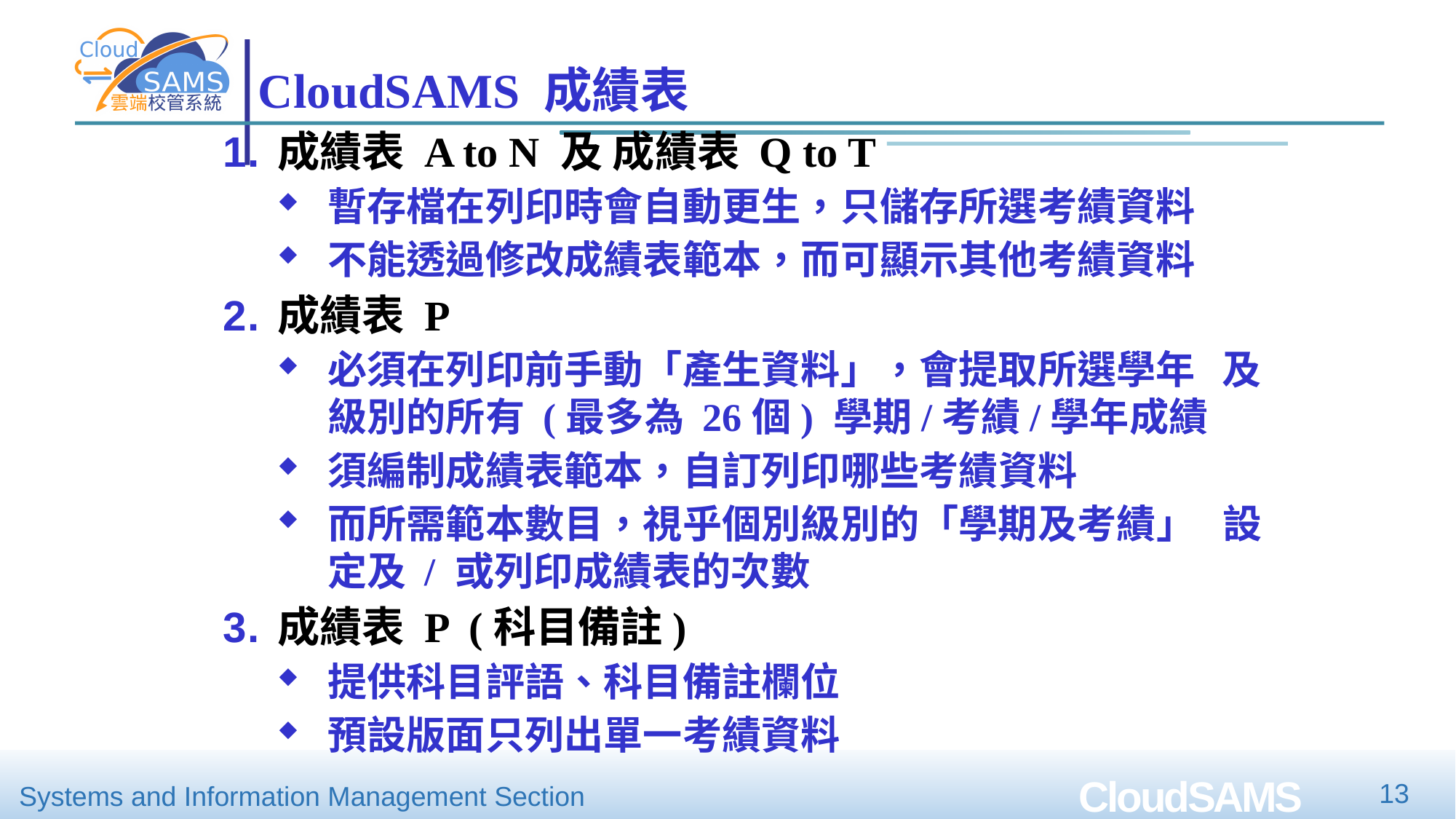

# CloudSAMS 成績表
成績表 A to N 及 成績表 Q to T
暫存檔在列印時會自動更生，只儲存所選考績資料
不能透過修改成績表範本，而可顯示其他考績資料
成績表 P
必須在列印前手動「產生資料」，會提取所選學年   及級別的所有 (最多為 26個) 學期/考績/學年成績
須編制成績表範本，自訂列印哪些考績資料
而所需範本數目，視乎個別級別的「學期及考績」   設定及 / 或列印成績表的次數
成績表 P  (科目備註)
提供科目評語、科目備註欄位
預設版面只列出單一考績資料

13